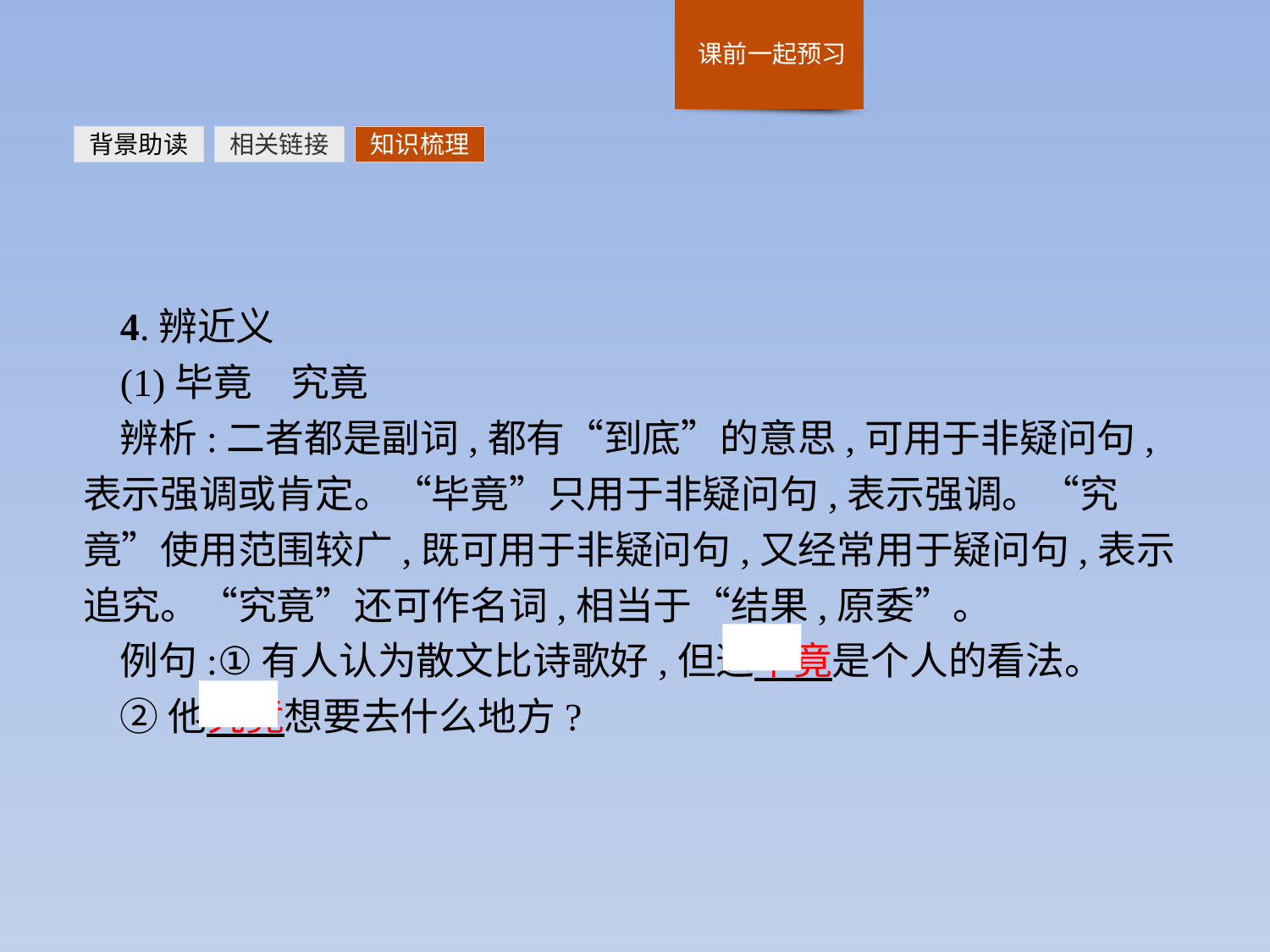

背景助读
相关链接
知识梳理
4.辨近义
(1)毕竟　究竟
辨析:二者都是副词,都有“到底”的意思,可用于非疑问句,表示强调或肯定。“毕竟”只用于非疑问句,表示强调。“究竟”使用范围较广,既可用于非疑问句,又经常用于疑问句,表示追究。“究竟”还可作名词,相当于“结果,原委”。
例句:①有人认为散文比诗歌好,但这毕竟是个人的看法。
②他究竟想要去什么地方?